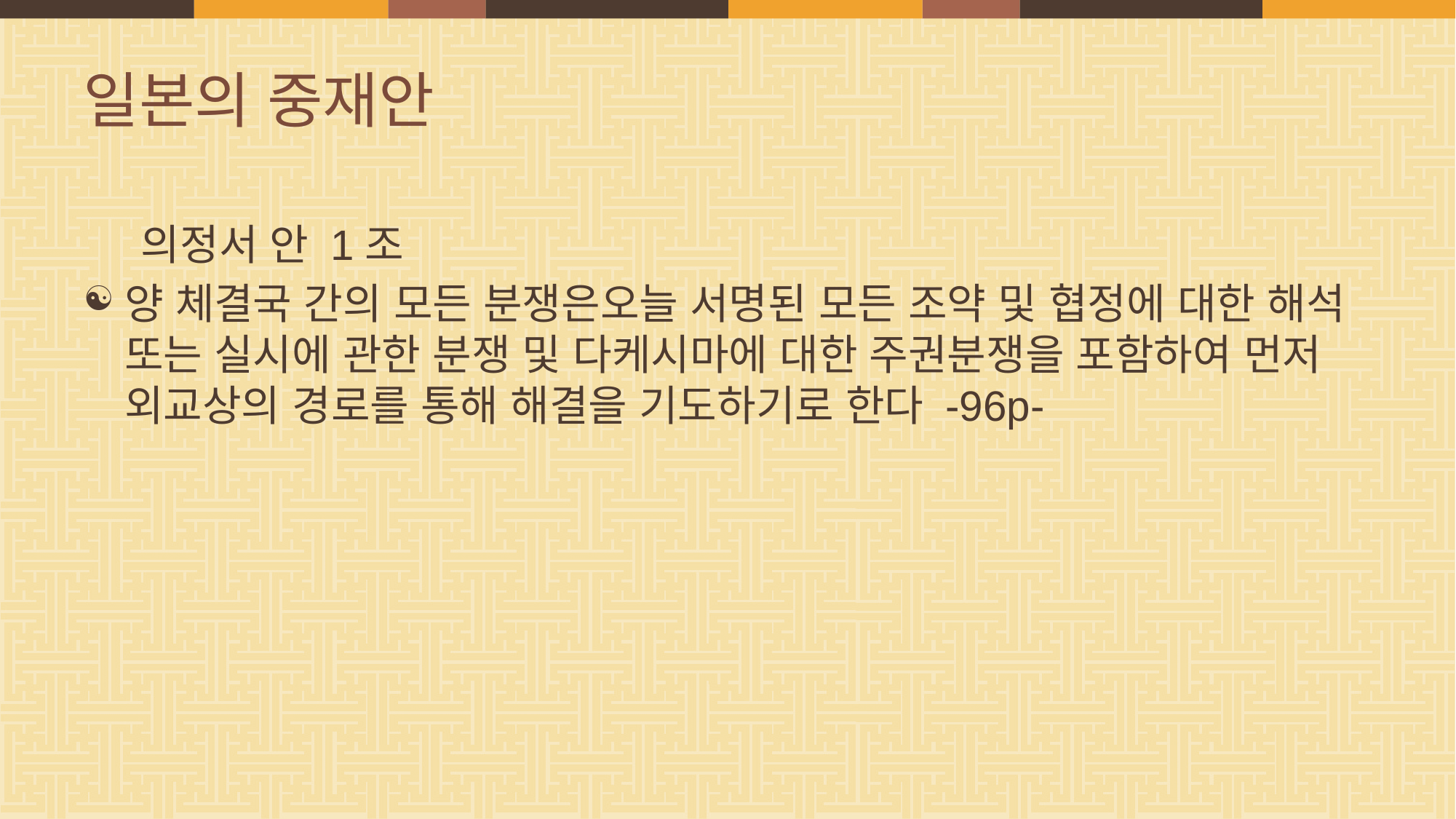

# 일본의 중재안

    의정서 안 1조
양 체결국 간의 모든 분쟁은오늘 서명된 모든 조약 및 협정에 대한 해석 또는 실시에 관한 분쟁 및 다케시마에 대한 주권분쟁을 포함하여 먼저 외교상의 경로를 통해 해결을 기도하기로 한다 -96p-